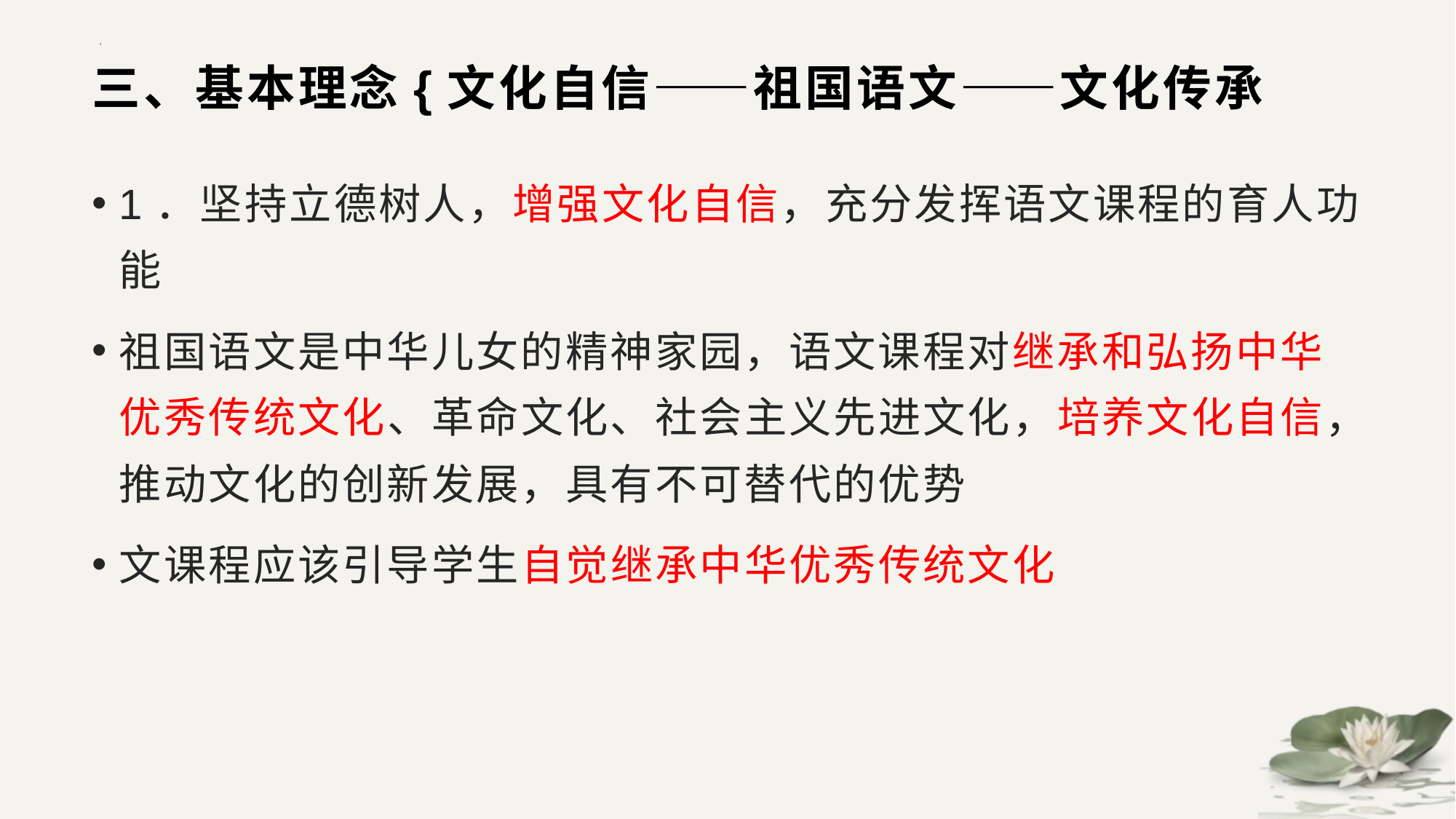

# 三、基本理念{文化自信——祖国语文——文化传承

1．坚持立德树人，增强文化自信，充分发挥语文课程的育人功能
祖国语文是中华儿女的精神家园，语文课程对继承和弘扬中华优秀传统文化、革命文化、社会主义先进文化，培养文化自信，推动文化的创新发展，具有不可替代的优势
文课程应该引导学生自觉继承中华优秀传统文化